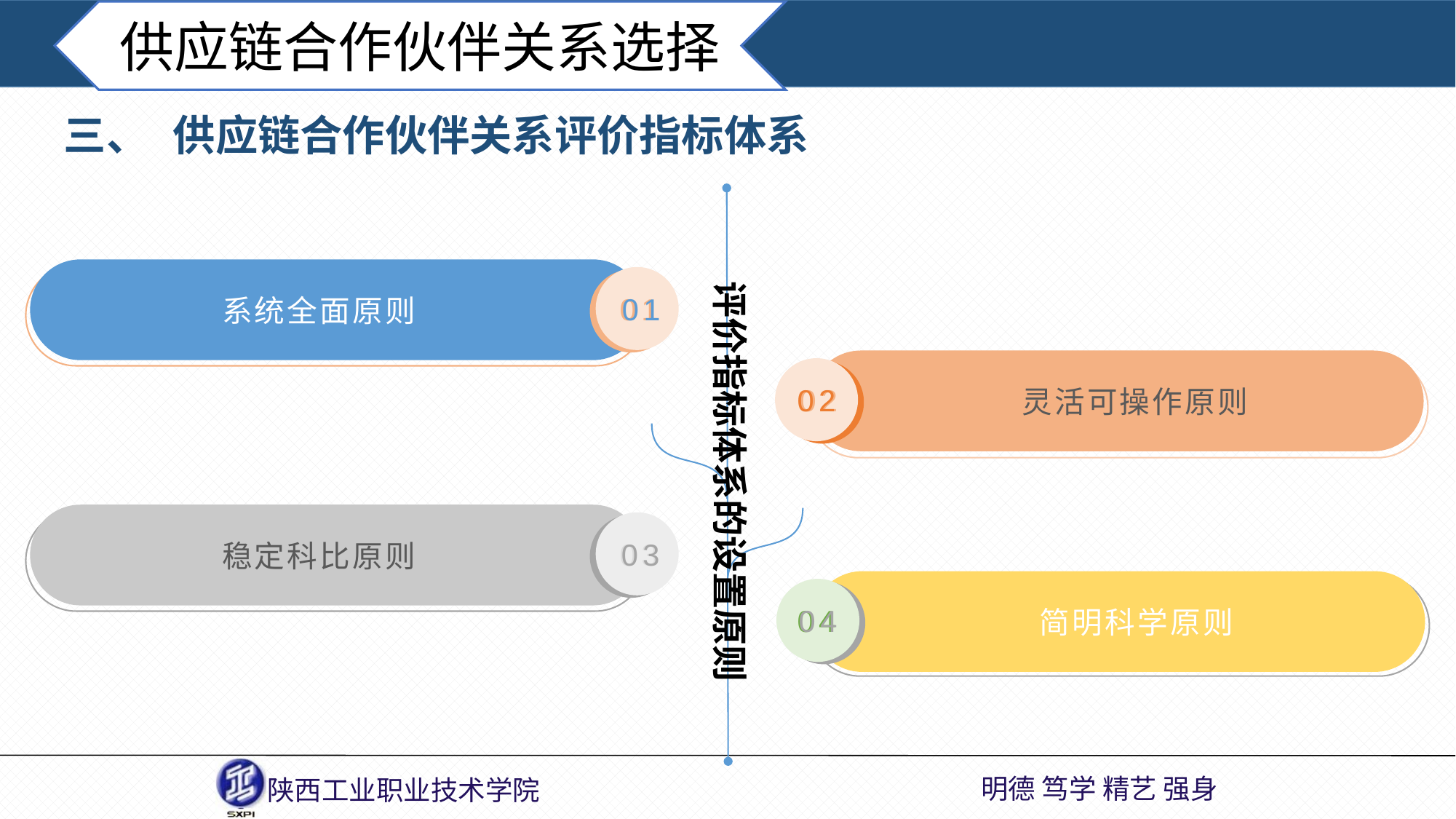

供应链合作伙伴关系选择
三、	供应链合作伙伴关系评价指标体系

评价指标体系的设置原则
系统全面原则
01
01

灵活可操作原则
02
02

稳定科比原则
03
03

简明科学原则
04
04